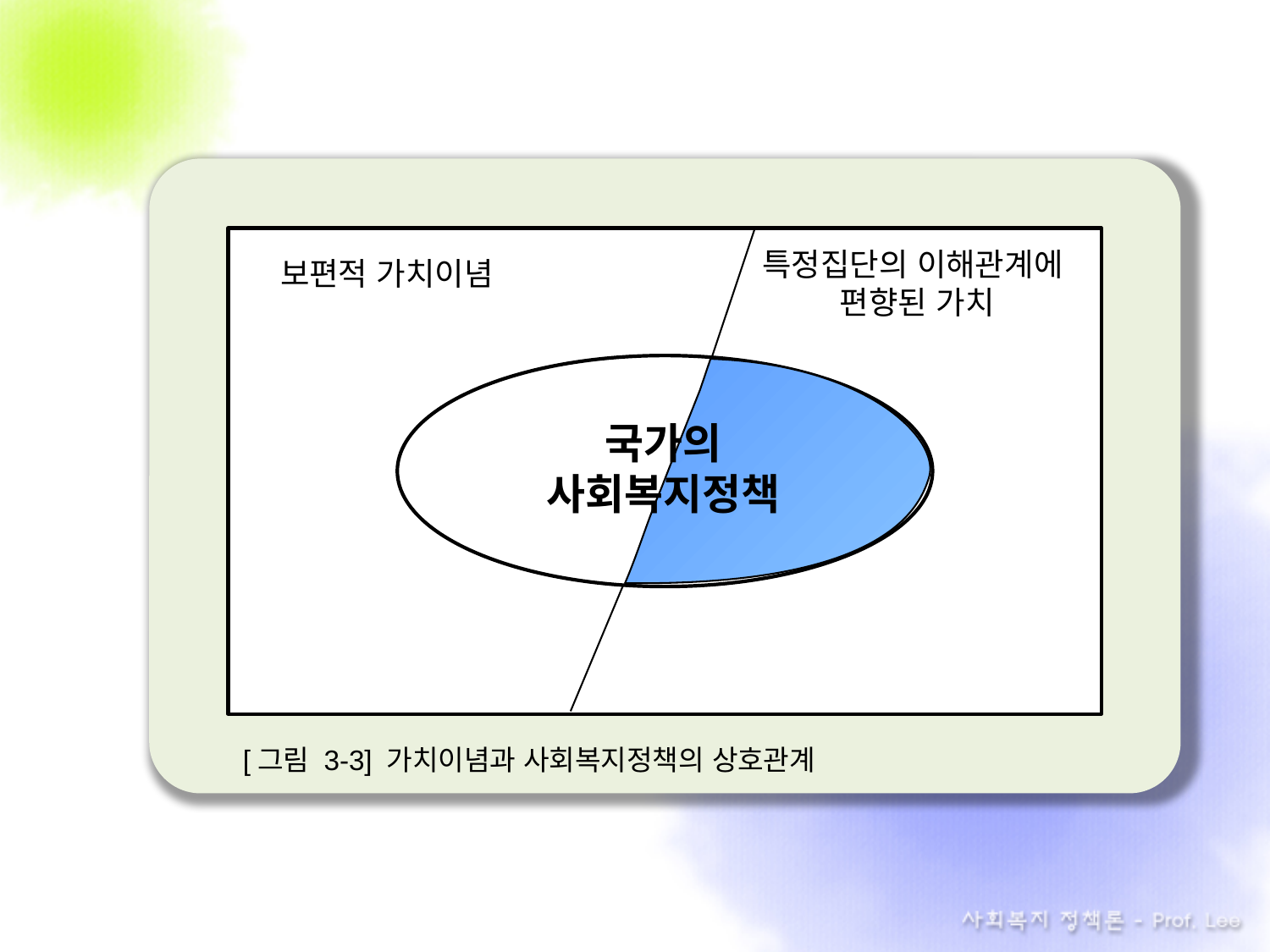

특정집단의 이해관계에
편향된 가치
보편적 가치이념

국가의
사회복지정책
[그림 3-3] 가치이념과 사회복지정책의 상호관계